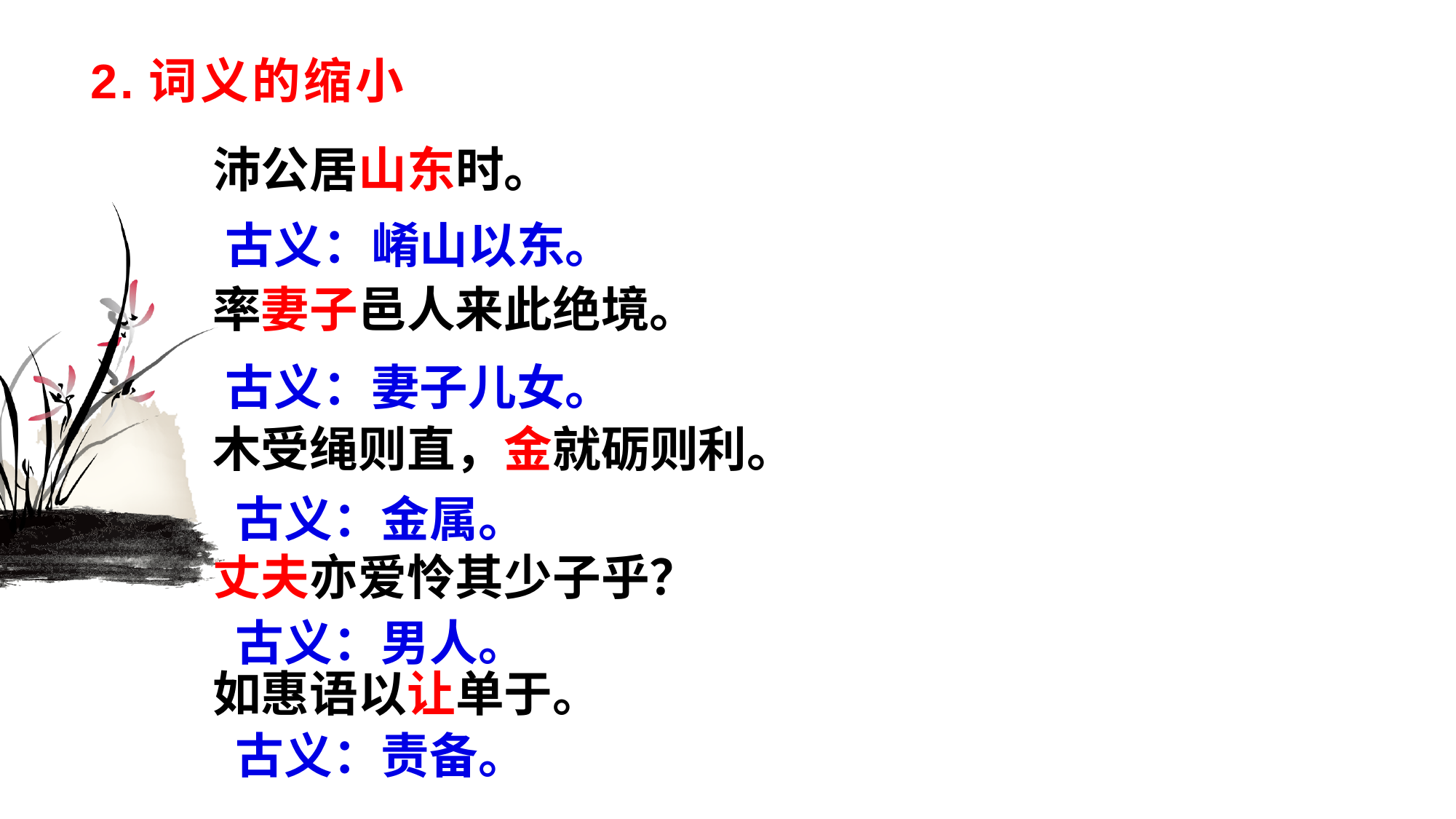

# 2.词义的缩小
沛公居山东时。

率妻子邑人来此绝境。

木受绳则直，金就砺则利。

丈夫亦爱怜其少子乎？

如惠语以让单于。

古义：崤山以东。
古义：妻子儿女。
古义：金属。
古义：男人。
古义：责备。